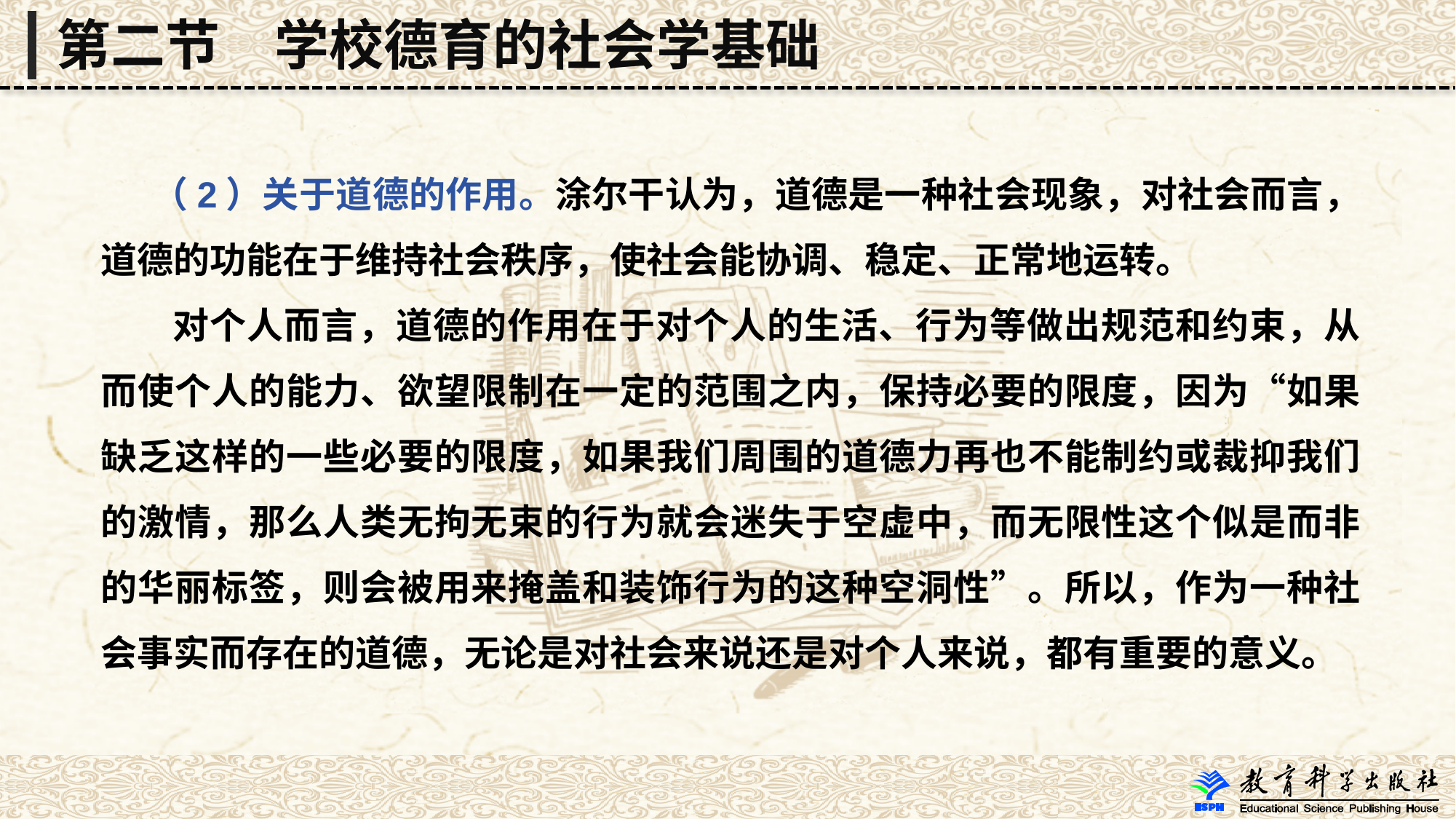

第二节　学校德育的社会学基础
     （2）关于道德的作用。涂尔干认为，道德是一种社会现象，对社会而言，道德的功能在于维持社会秩序，使社会能协调、稳定、正常地运转。
       对个人而言，道德的作用在于对个人的生活、行为等做出规范和约束，从而使个人的能力、欲望限制在一定的范围之内，保持必要的限度，因为“如果缺乏这样的一些必要的限度，如果我们周围的道德力再也不能制约或裁抑我们的激情，那么人类无拘无束的行为就会迷失于空虚中，而无限性这个似是而非的华丽标签，则会被用来掩盖和装饰行为的这种空洞性”。所以，作为一种社会事实而存在的道德，无论是对社会来说还是对个人来说，都有重要的意义。